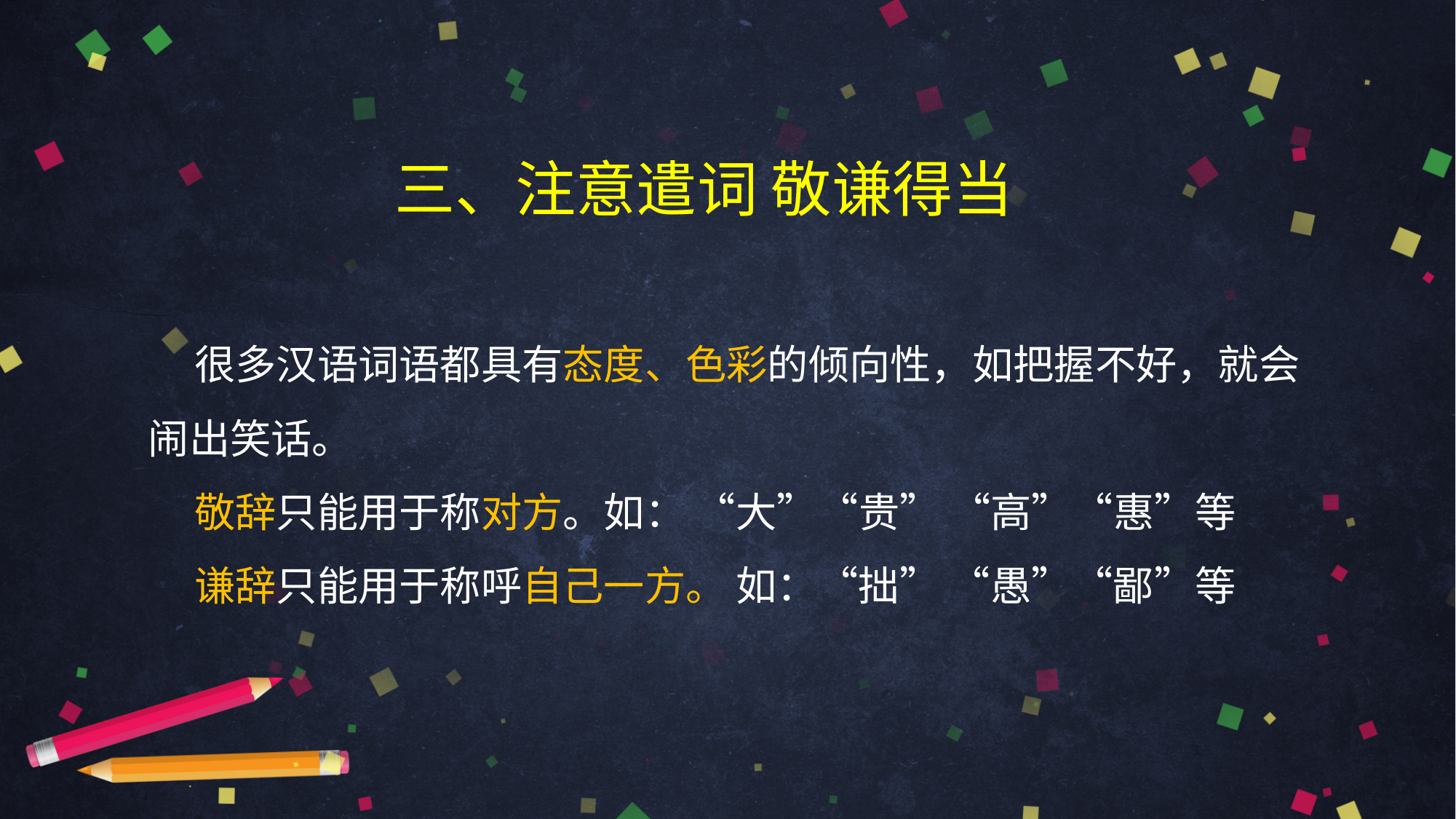

三、注意遣词 敬谦得当
    很多汉语词语都具有态度、色彩的倾向性，如把握不好，就会闹出笑话。
    敬辞只能用于称对方。如： “大”“贵” “高”“惠”等
    谦辞只能用于称呼自己一方。 如：“拙” “愚”“鄙”等